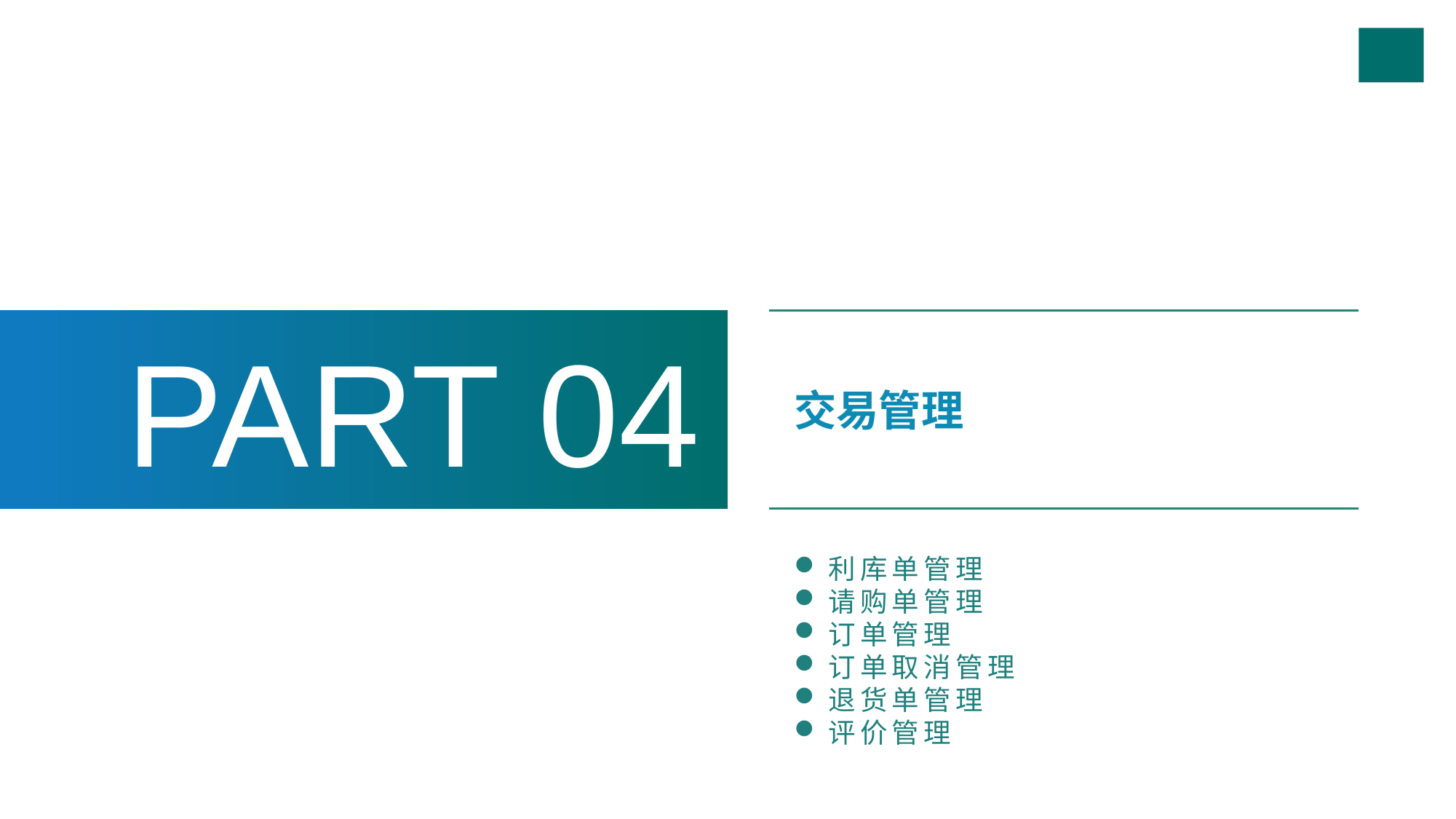

PART 04
交易管理
利库单管理
请购单管理
订单管理
订单取消管理
退货单管理
评价管理
21